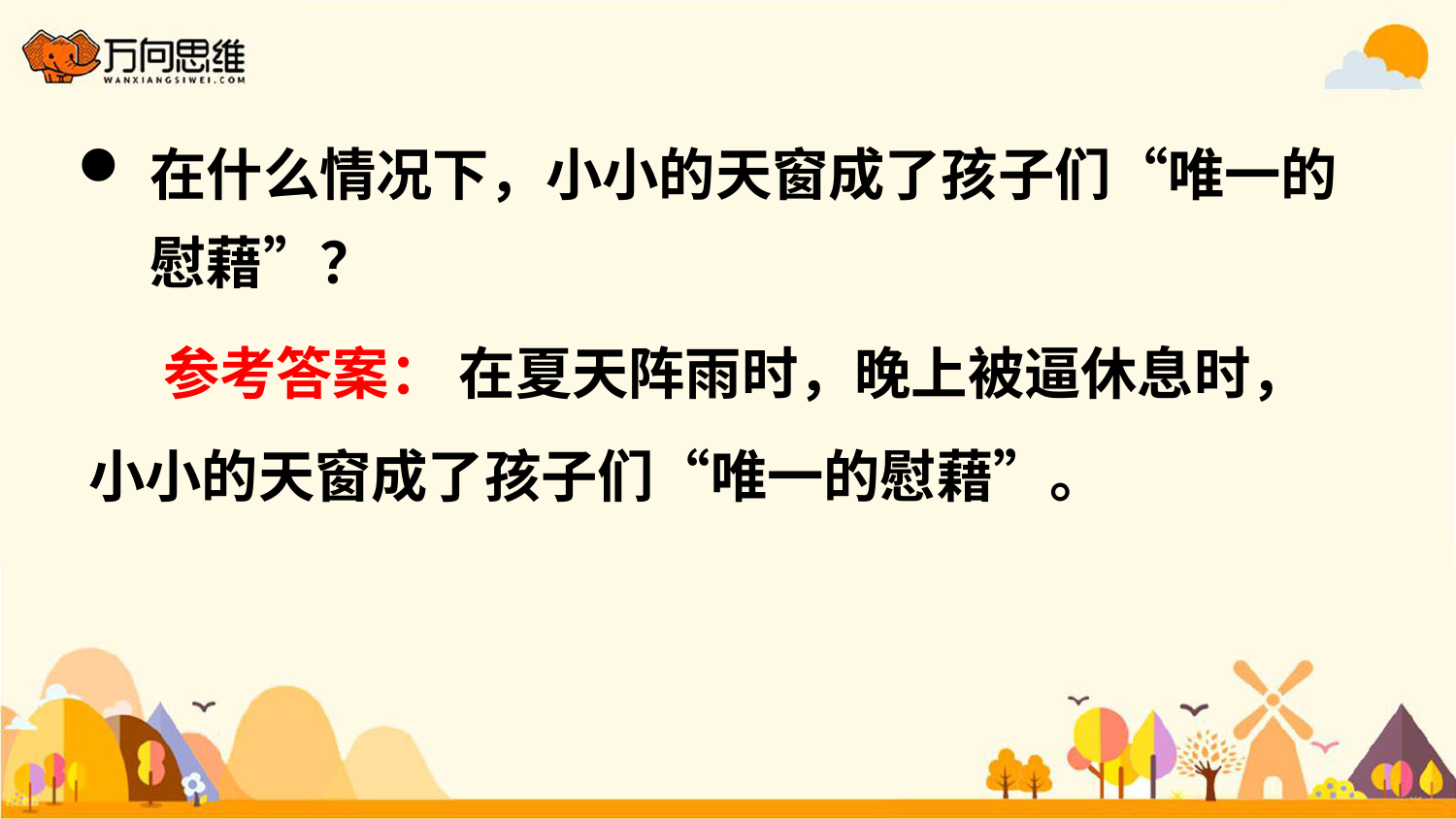

在什么情况下，小小的天窗成了孩子们“唯一的慰藉”？
    参考答案： 在夏天阵雨时，晚上被逼休息时，小小的天窗成了孩子们“唯一的慰藉”。